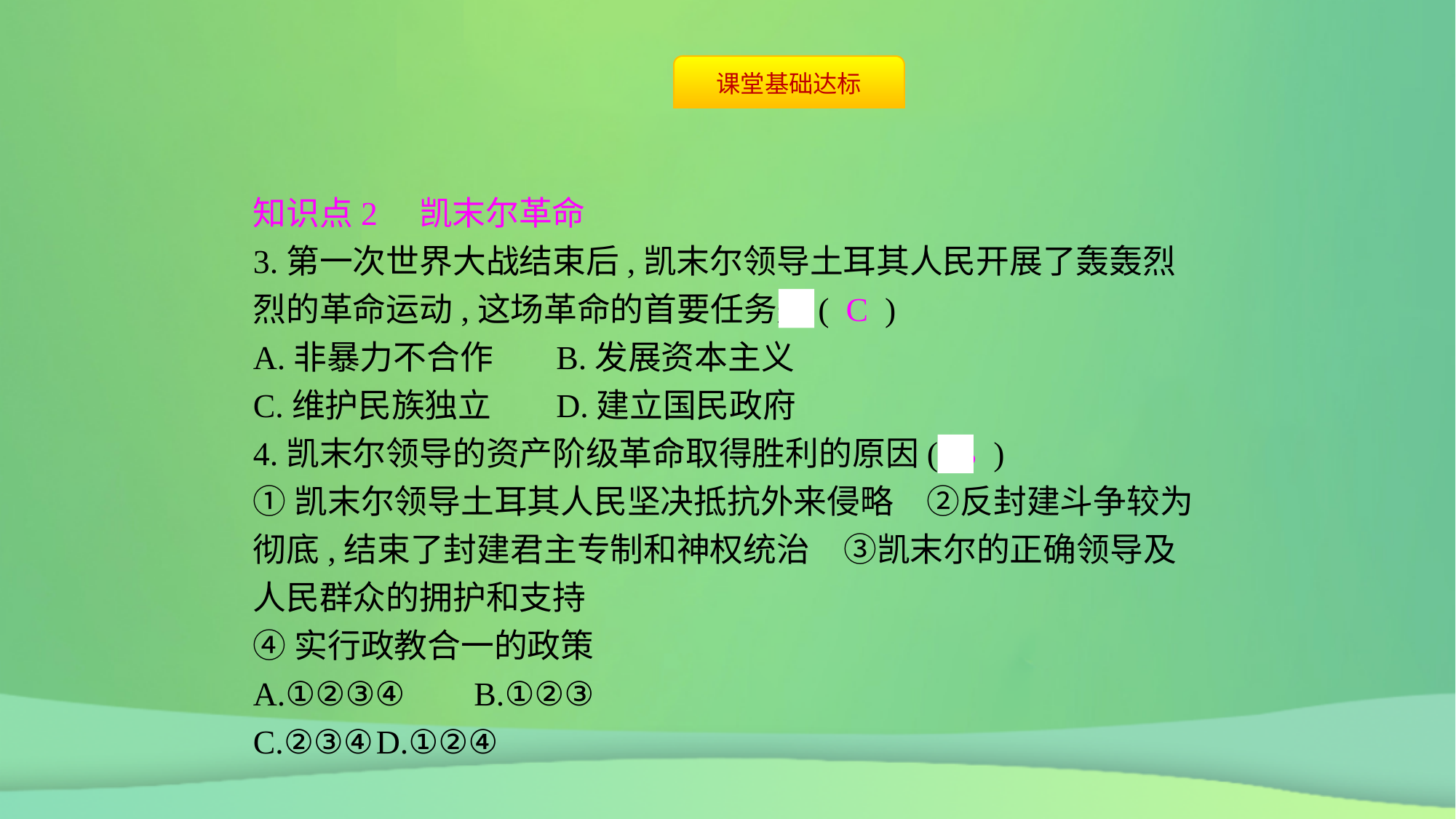

知识点2　凯末尔革命
3.第一次世界大战结束后,凯末尔领导土耳其人民开展了轰轰烈烈的革命运动,这场革命的首要任务是(  C  )
A.非暴力不合作	B.发展资本主义
C.维护民族独立	D.建立国民政府
4.凯末尔领导的资产阶级革命取得胜利的原因(  B  )
①凯末尔领导土耳其人民坚决抵抗外来侵略　②反封建斗争较为彻底,结束了封建君主专制和神权统治　③凯末尔的正确领导及人民群众的拥护和支持
④实行政教合一的政策
A.①②③④	B.①②③
C.②③④	D.①②④